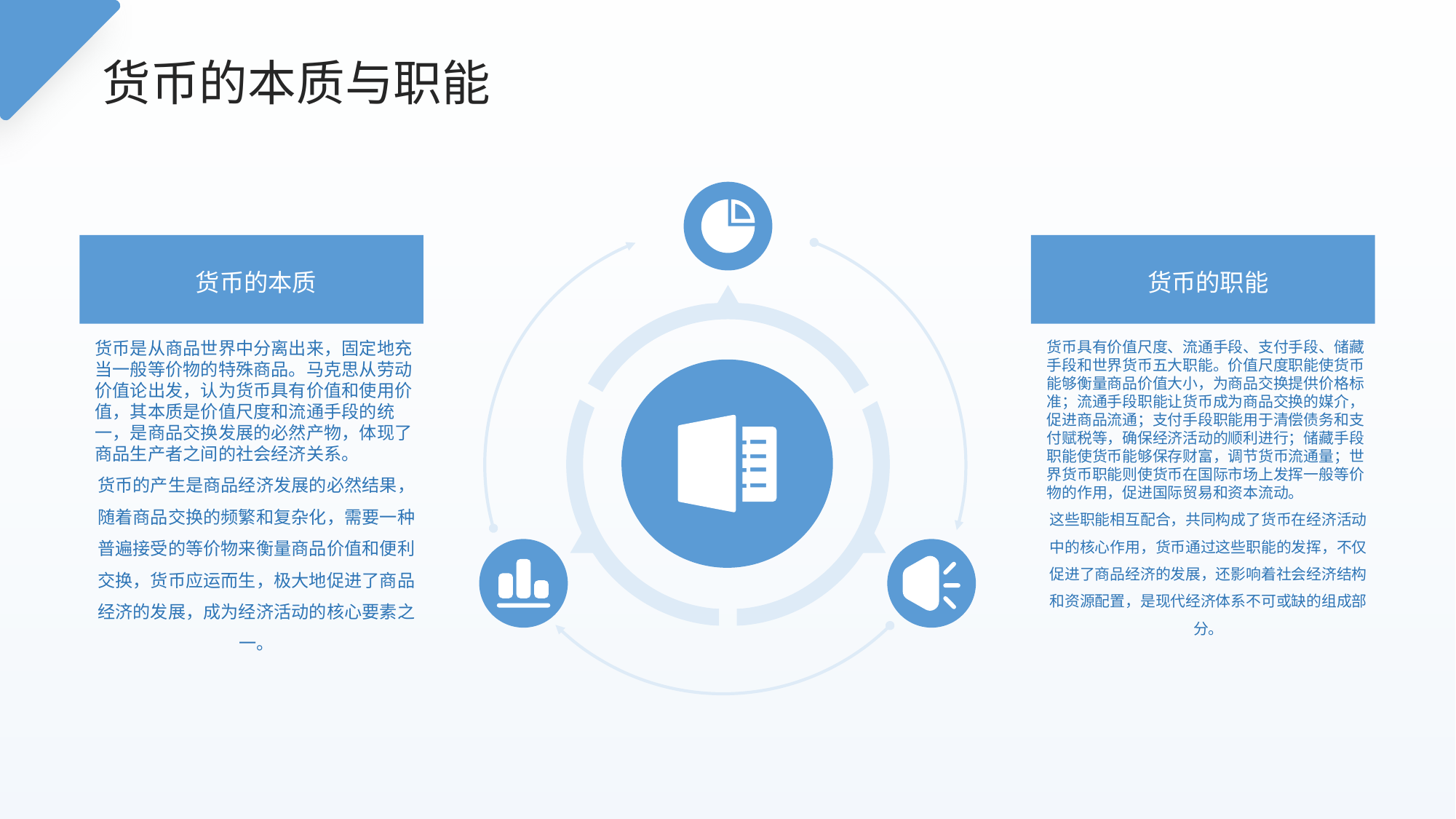

货币的本质与职能

货币的本质
货币的职能

货币是从商品世界中分离出来，固定地充当一般等价物的特殊商品。马克思从劳动价值论出发，认为货币具有价值和使用价值，其本质是价值尺度和流通手段的统一，是商品交换发展的必然产物，体现了商品生产者之间的社会经济关系。
货币的产生是商品经济发展的必然结果，随着商品交换的频繁和复杂化，需要一种普遍接受的等价物来衡量商品价值和便利交换，货币应运而生，极大地促进了商品经济的发展，成为经济活动的核心要素之一。
货币具有价值尺度、流通手段、支付手段、储藏手段和世界货币五大职能。价值尺度职能使货币能够衡量商品价值大小，为商品交换提供价格标准；流通手段职能让货币成为商品交换的媒介，促进商品流通；支付手段职能用于清偿债务和支付赋税等，确保经济活动的顺利进行；储藏手段职能使货币能够保存财富，调节货币流通量；世界货币职能则使货币在国际市场上发挥一般等价物的作用，促进国际贸易和资本流动。
这些职能相互配合，共同构成了货币在经济活动中的核心作用，货币通过这些职能的发挥，不仅促进了商品经济的发展，还影响着社会经济结构和资源配置，是现代经济体系不可或缺的组成部分。